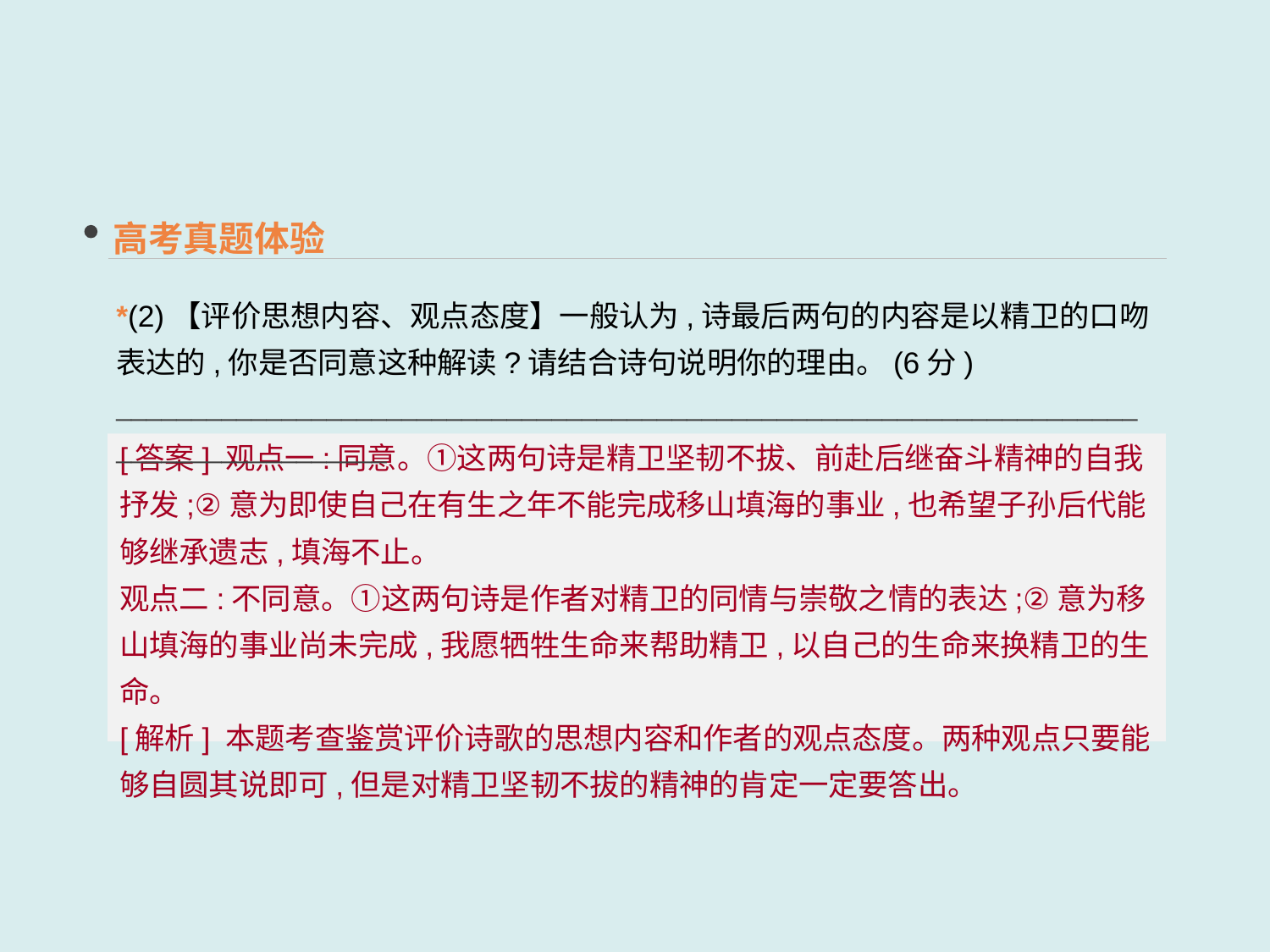

高考真题体验

*(2)【评价思想内容、观点态度】一般认为,诗最后两句的内容是以精卫的口吻表达的,你是否同意这种解读?请结合诗句说明你的理由。(6分)
______________________________________________________________________________________

[答案] 观点一:同意。①这两句诗是精卫坚韧不拔、前赴后继奋斗精神的自我抒发;②意为即使自己在有生之年不能完成移山填海的事业,也希望子孙后代能够继承遗志,填海不止。
观点二:不同意。①这两句诗是作者对精卫的同情与崇敬之情的表达;②意为移山填海的事业尚未完成,我愿牺牲生命来帮助精卫,以自己的生命来换精卫的生命。
[解析] 本题考查鉴赏评价诗歌的思想内容和作者的观点态度。两种观点只要能够自圆其说即可,但是对精卫坚韧不拔的精神的肯定一定要答出。